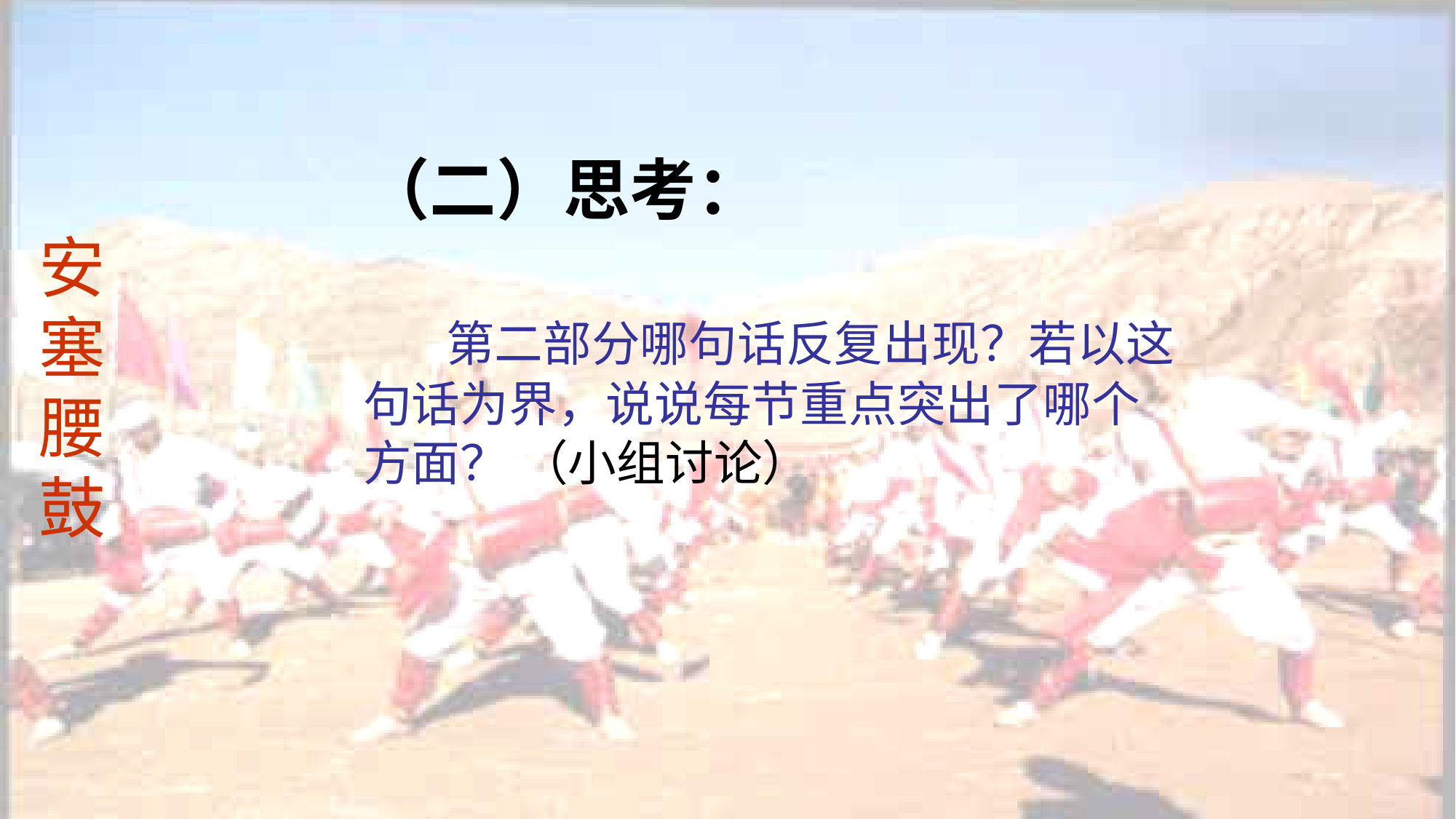

# （二）思考： 第二部分哪句话反复出现？若以这句话为界，说说每节重点突出了哪个方面？ （小组讨论）